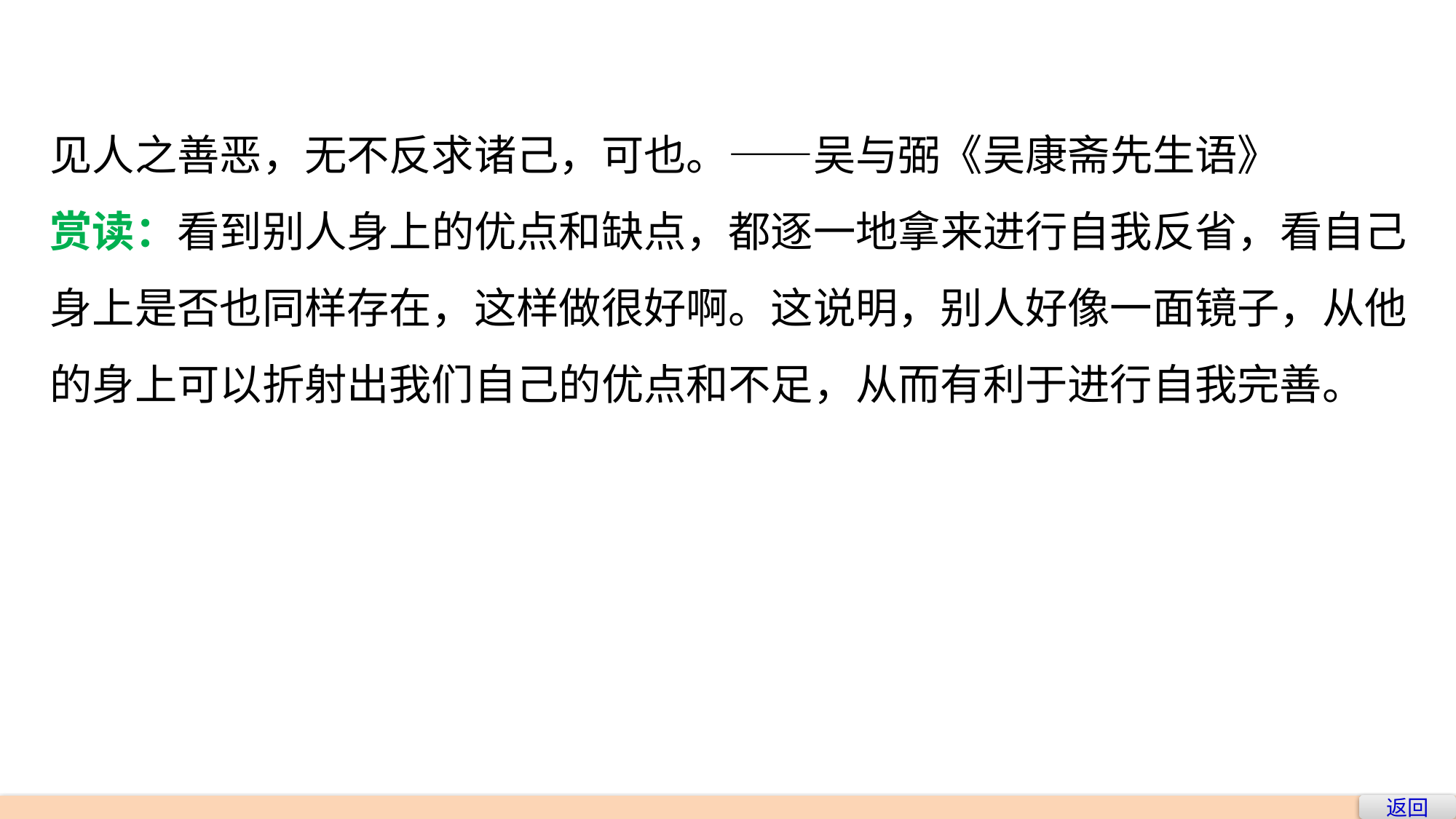

见人之善恶，无不反求诸己，可也。——吴与弼《吴康斋先生语》
赏读：看到别人身上的优点和缺点，都逐一地拿来进行自我反省，看自己身上是否也同样存在，这样做很好啊。这说明，别人好像一面镜子，从他的身上可以折射出我们自己的优点和不足，从而有利于进行自我完善。
返回